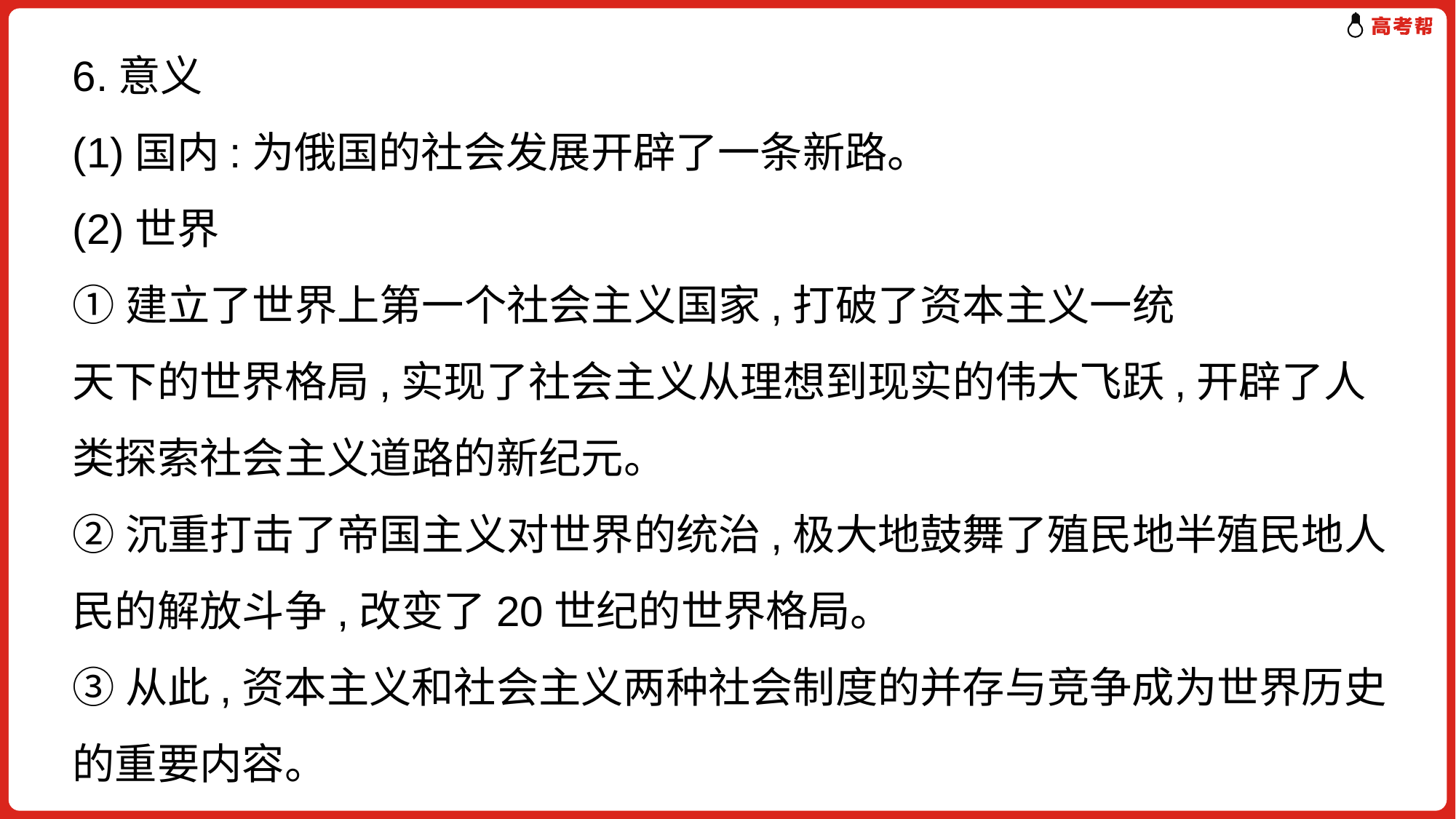

6.意义
(1)国内:为俄国的社会发展开辟了一条新路。
(2)世界
①建立了世界上第一个社会主义国家,打破了资本主义一统
天下的世界格局,实现了社会主义从理想到现实的伟大飞跃,开辟了人类探索社会主义道路的新纪元。
②沉重打击了帝国主义对世界的统治,极大地鼓舞了殖民地半殖民地人民的解放斗争,改变了20世纪的世界格局。
③从此,资本主义和社会主义两种社会制度的并存与竞争成为世界历史的重要内容。